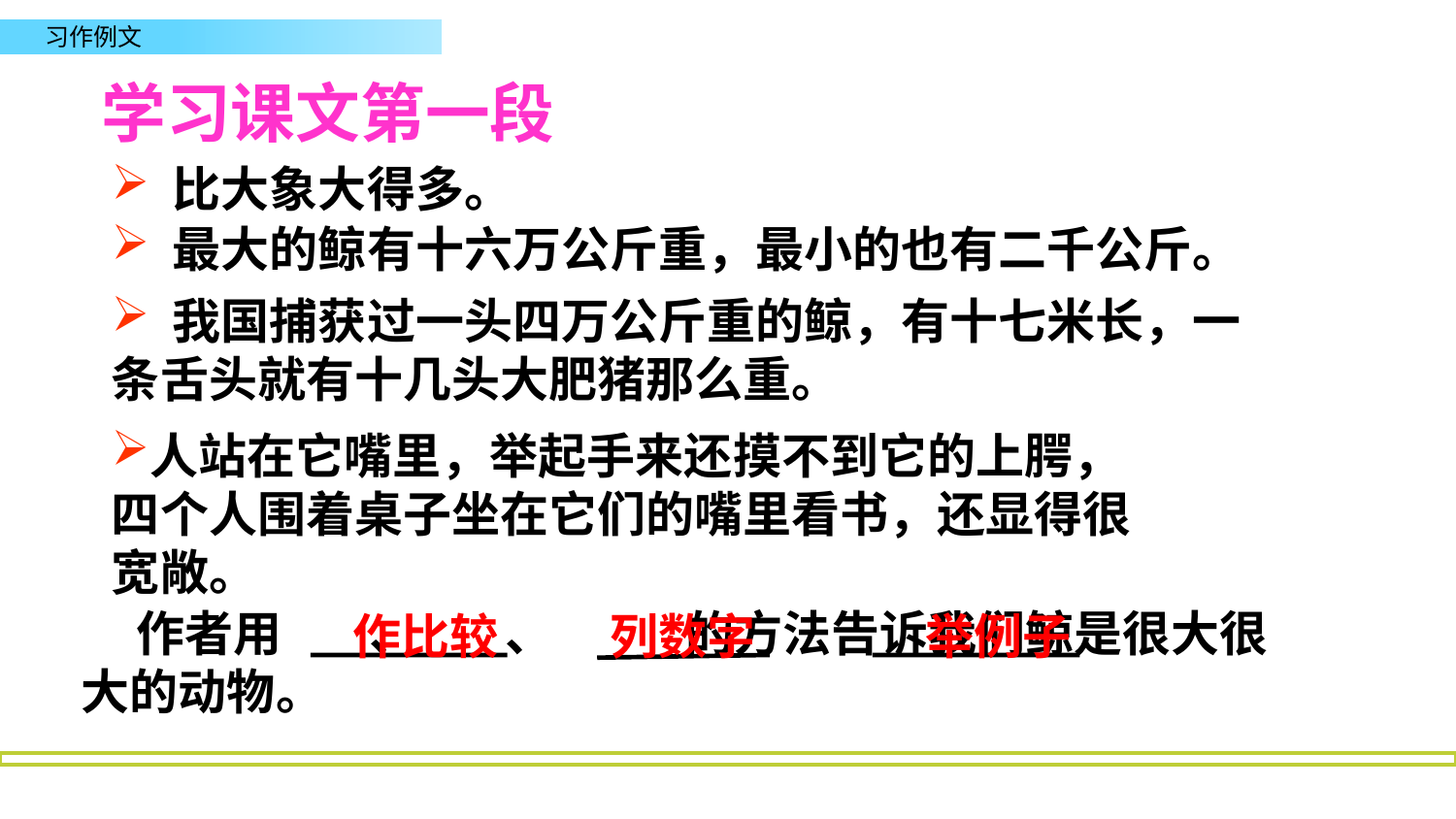

# 学习课文第一段
 比大象大得多。
 最大的鲸有十六万公斤重，最小的也有二千公斤。
 我国捕获过一头四万公斤重的鲸，有十七米长，一条舌头就有十几头大肥猪那么重。
人站在它嘴里，举起手来还摸不到它的上腭，四个人围着桌子坐在它们的嘴里看书，还显得很宽敞。

    作者用        、        、            的方法告诉我们鲸是很大很大的动物。

作比较
列数字
举例子